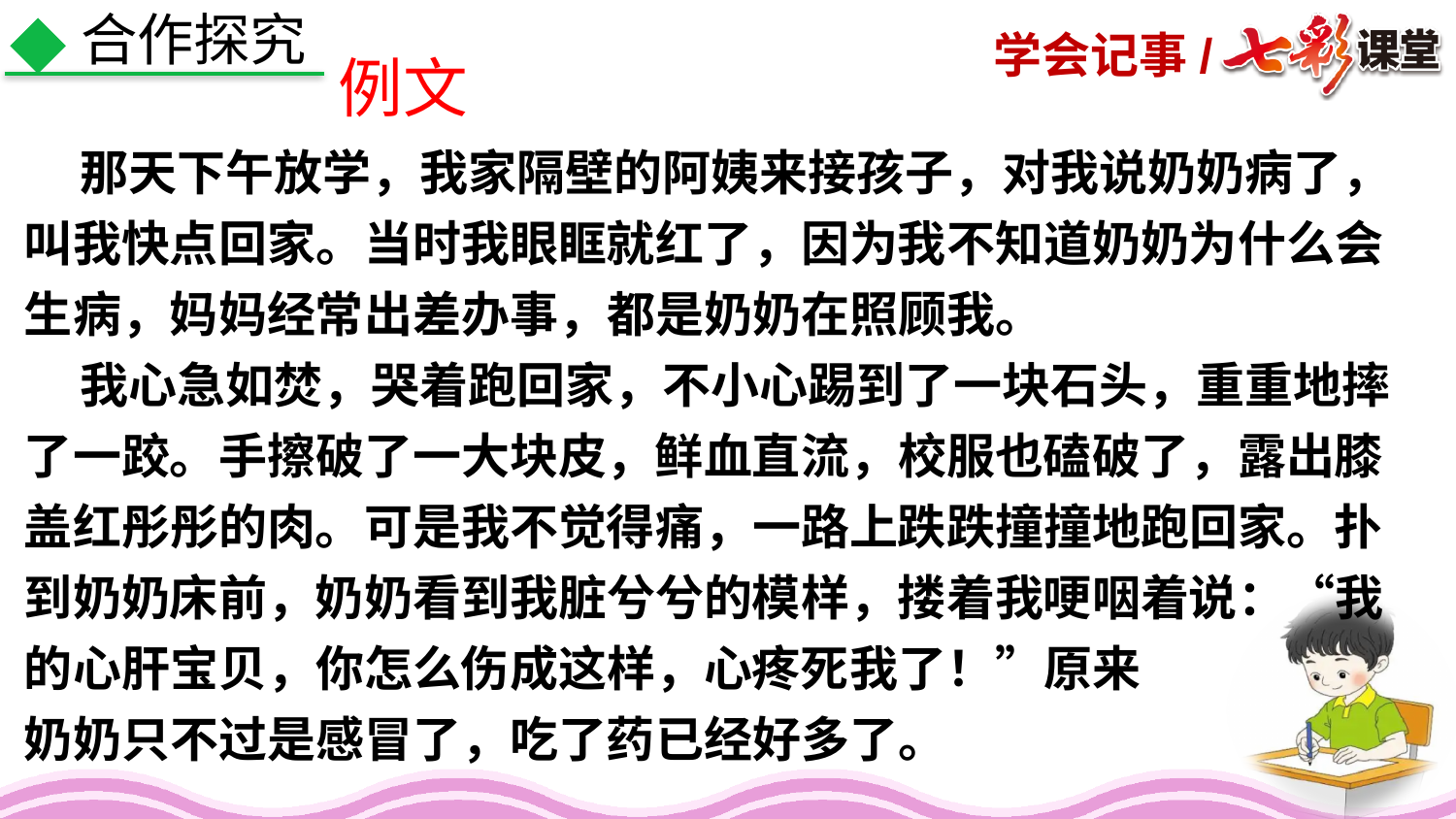

合作探究

例文
    那天下午放学，我家隔壁的阿姨来接孩子，对我说奶奶病了，叫我快点回家。当时我眼眶就红了，因为我不知道奶奶为什么会生病，妈妈经常出差办事，都是奶奶在照顾我。
    我心急如焚，哭着跑回家，不小心踢到了一块石头，重重地摔了一跤。手擦破了一大块皮，鲜血直流，校服也磕破了，露出膝盖红彤彤的肉。可是我不觉得痛，一路上跌跌撞撞地跑回家。扑到奶奶床前，奶奶看到我脏兮兮的模样，搂着我哽咽着说：“我的心肝宝贝，你怎么伤成这样，心疼死我了！”原来
奶奶只不过是感冒了，吃了药已经好多了。